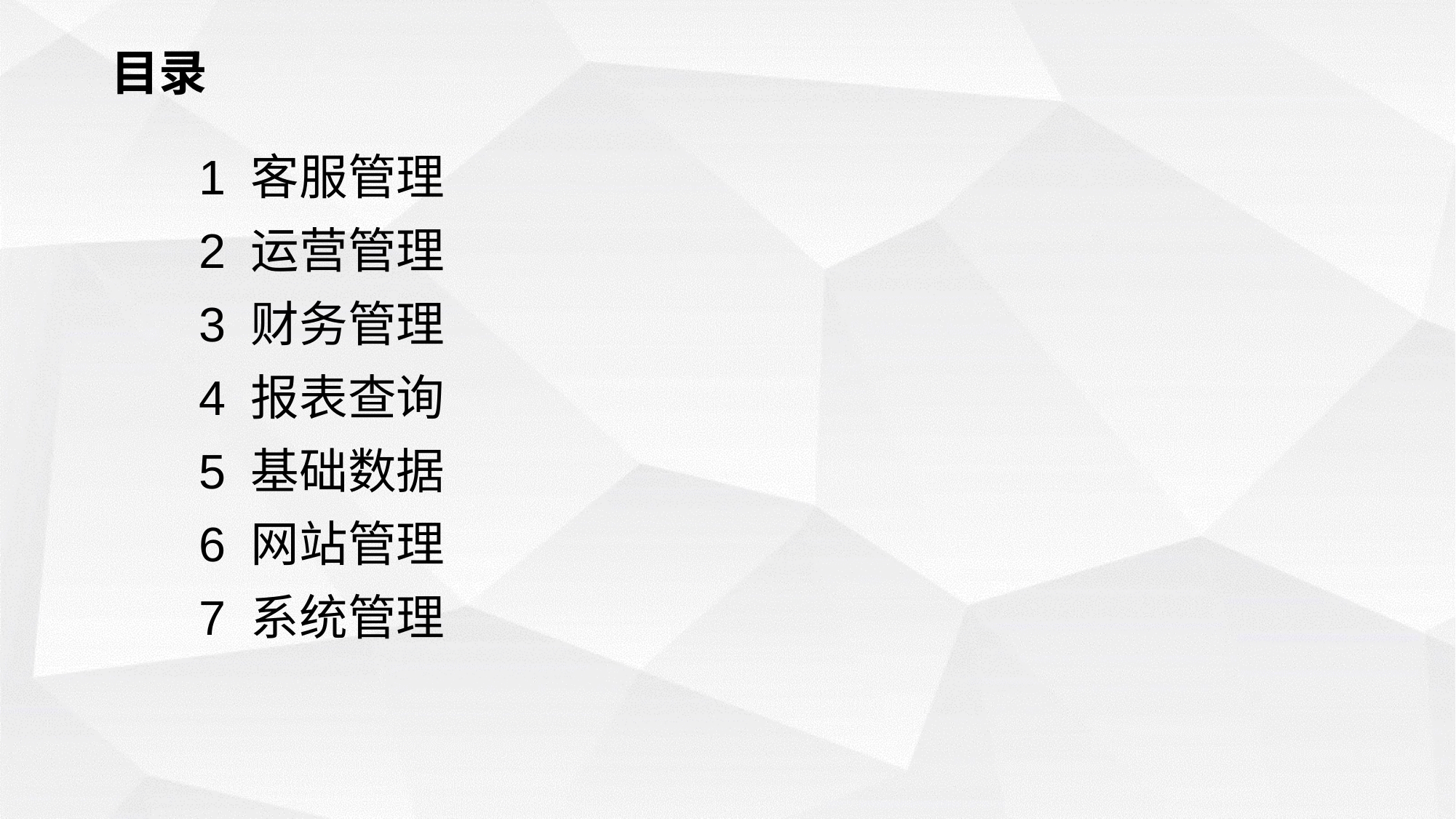

# 目录
1 客服管理
2 运营管理
3 财务管理
4 报表查询
5 基础数据
6 网站管理
7 系统管理